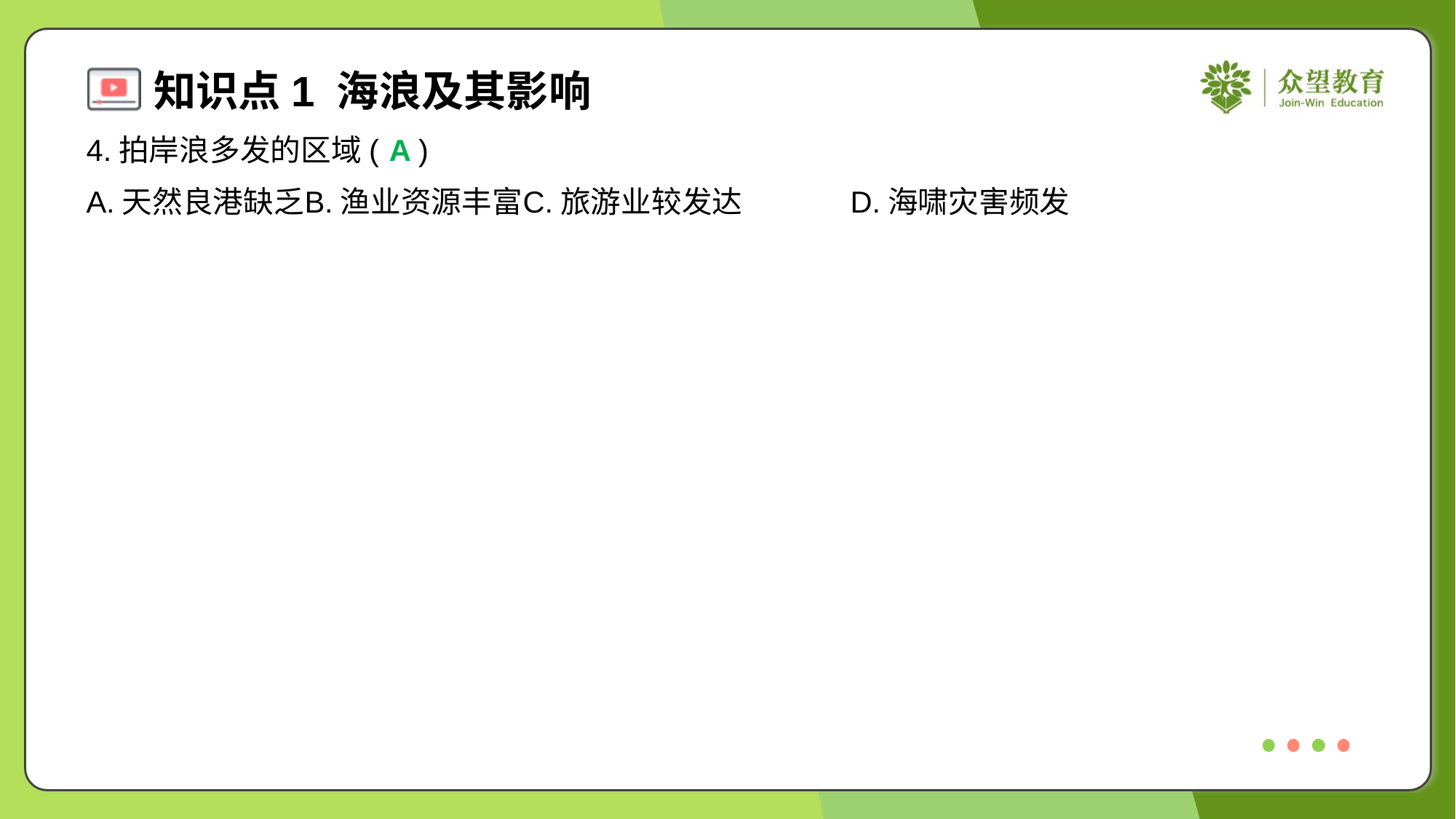

4.拍岸浪多发的区域(     )
A
A.天然良港缺乏	B.渔业资源丰富	C.旅游业较发达	D.海啸灾害频发